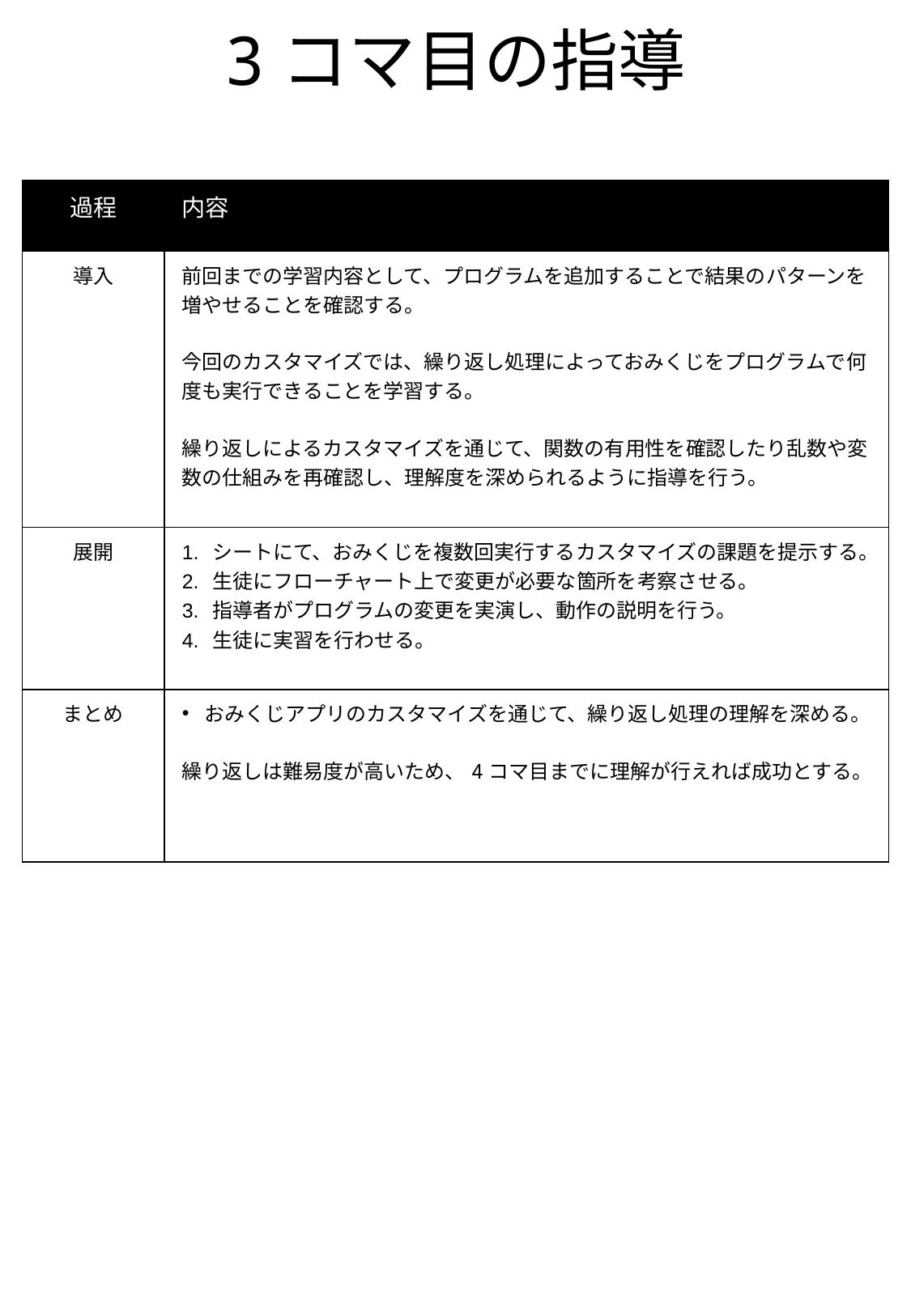

# 3コマ目の指導
| 過程 | 内容 |
| --- | --- |
| 導入 | 前回までの学習内容として、プログラムを追加することで結果のパターンを増やせることを確認する。 今回のカスタマイズでは、繰り返し処理によっておみくじをプログラムで何度も実行できることを学習する。 繰り返しによるカスタマイズを通じて、関数の有用性を確認したり乱数や変数の仕組みを再確認し、理解度を深められるように指導を行う。 |
| 展開 | シートにて、おみくじを複数回実行するカスタマイズの課題を提示する。 生徒にフローチャート上で変更が必要な箇所を考察させる。 指導者がプログラムの変更を実演し、動作の説明を行う。 生徒に実習を行わせる。 |
| まとめ | おみくじアプリのカスタマイズを通じて、繰り返し処理の理解を深める。 繰り返しは難易度が高いため、4コマ目までに理解が行えれば成功とする。 |